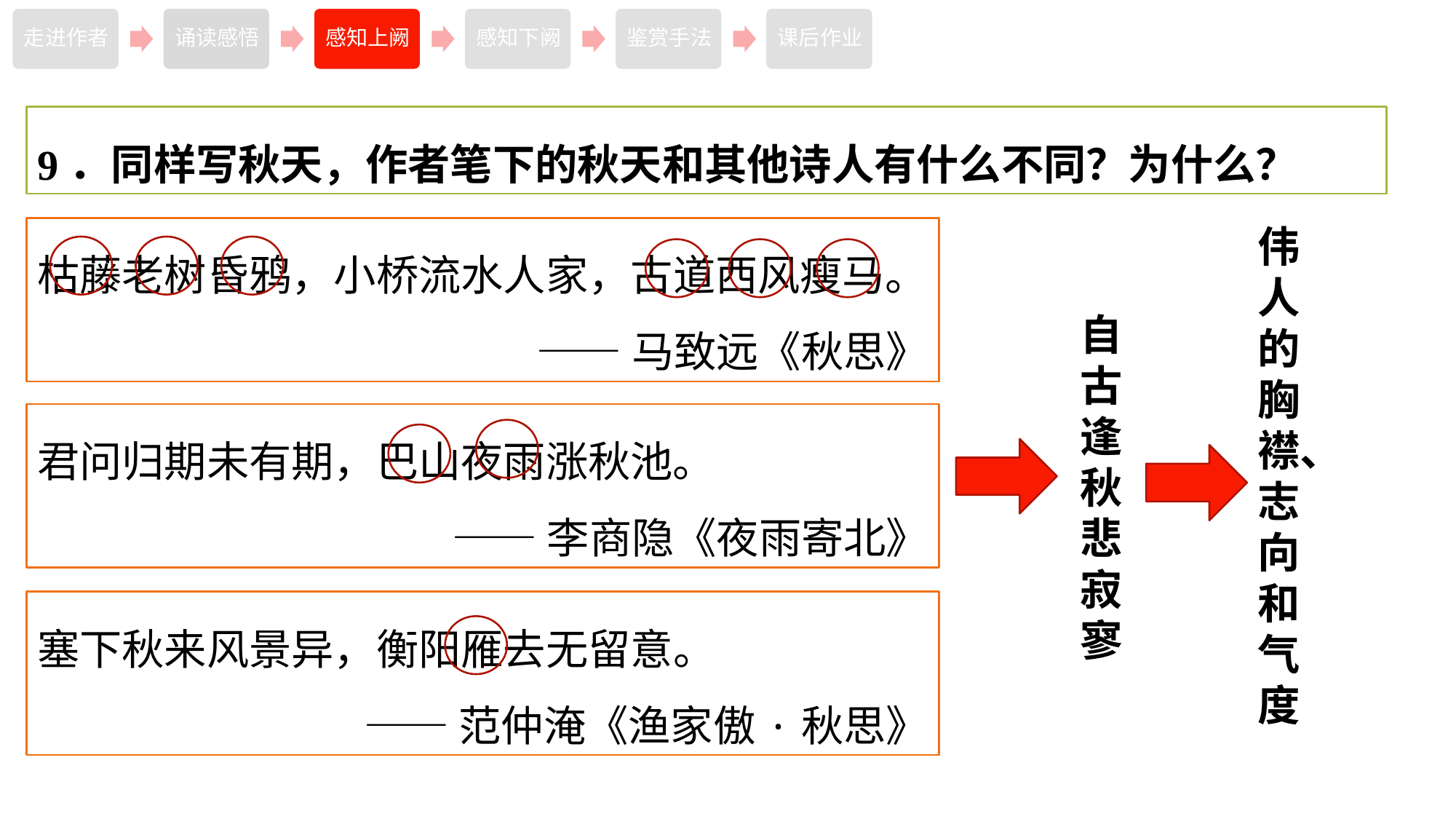

走进作者

诵读感悟

感知上阙

感知下阙

鉴赏手法

课后作业
9．同样写秋天，作者笔下的秋天和其他诗人有什么不同？为什么？
伟人的胸襟、志向和气度

枯藤老树昏鸦，小桥流水人家，古道西风瘦马。
——马致远《秋思》

自古逢秋悲寂寥

君问归期未有期，巴山夜雨涨秋池。
——李商隐《夜雨寄北》

塞下秋来风景异，衡阳雁去无留意。
——范仲淹《渔家傲·秋思》